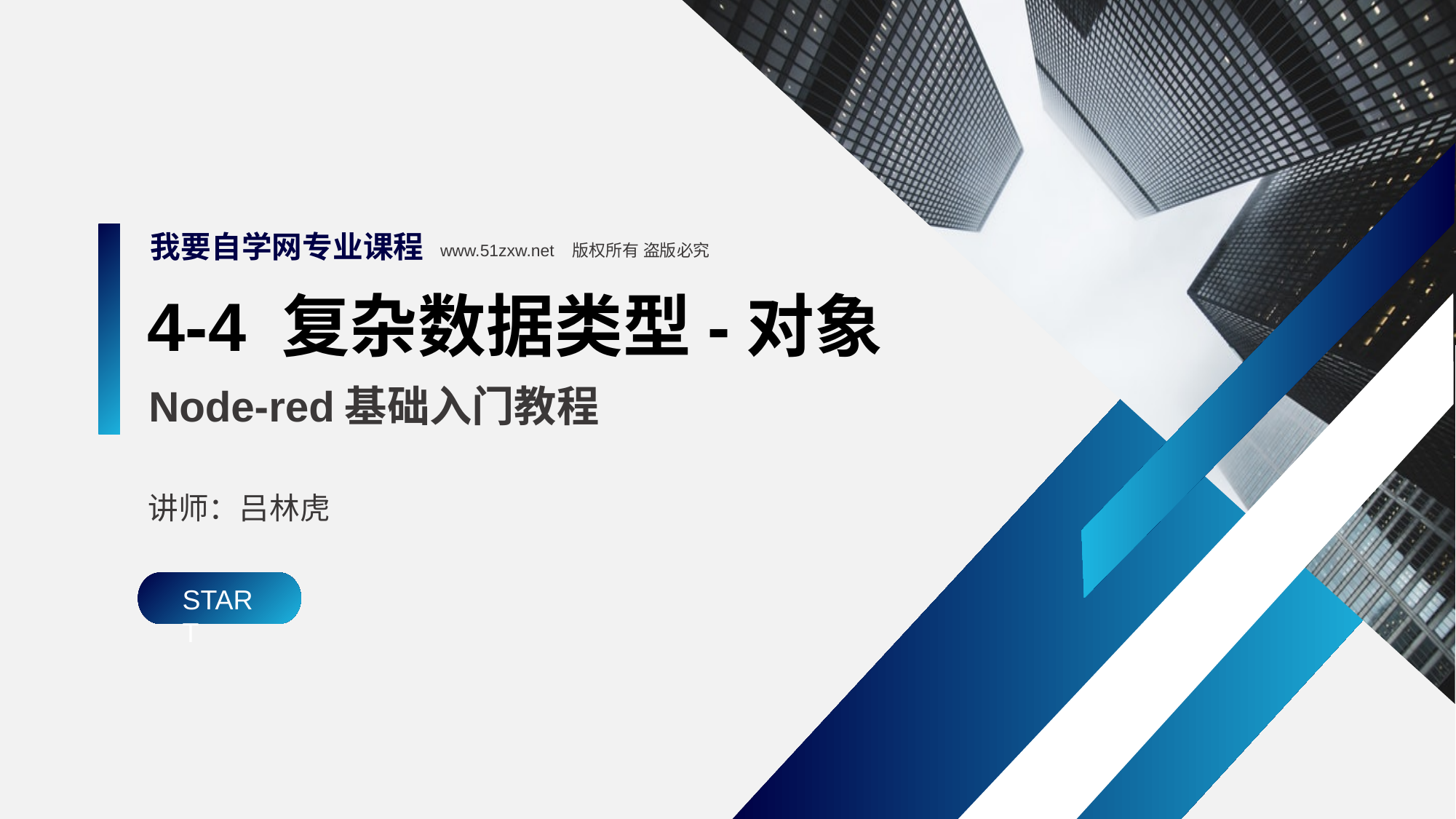

我要自学网专业课程

www.51zxw.net   版权所有 盗版必究
4-4 复杂数据类型-对象

Node-red基础入门教程
讲师：吕林虎

START